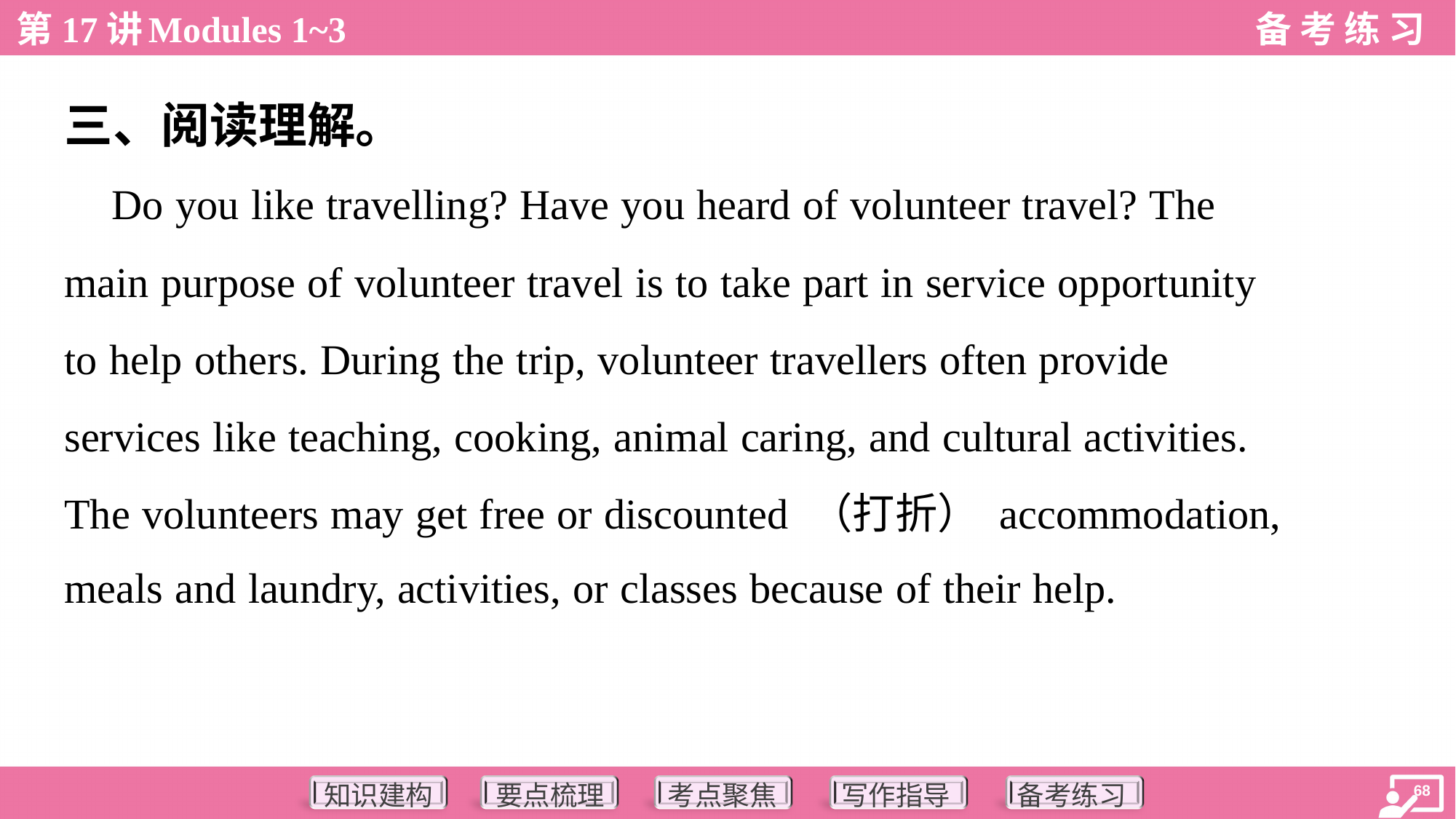

三、阅读理解。
    Do you like travelling? Have you heard of volunteer travel? The
main purpose of volunteer travel is to take part in service opportunity
to help others. During the trip, volunteer travellers often provide
services like teaching, cooking, animal caring, and cultural activities.
The volunteers may get free or discounted （打折） accommodation,
meals and laundry, activities, or classes because of their help.